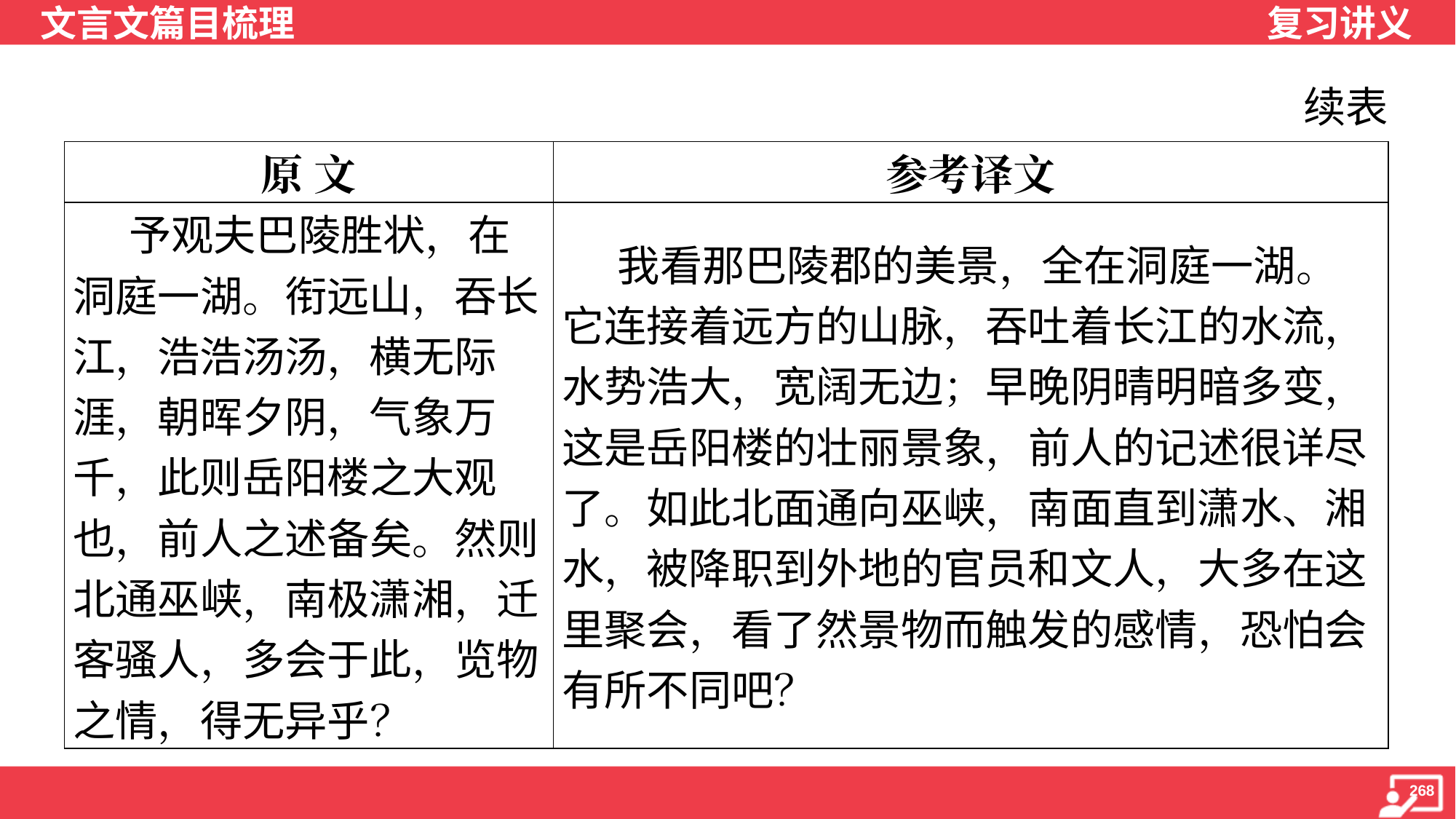

续表
| 原 文 | 参考译文 |
| --- | --- |
| 予观夫巴陵胜状，在 洞庭一湖。衔远山，吞长 江，浩浩汤汤，横无际 涯，朝晖夕阴，气象万 千，此则岳阳楼之大观 也，前人之述备矣。然则 北通巫峡，南极潇湘，迁 客骚人，多会于此，览物 之情，得无异乎？ | 我看那巴陵郡的美景，全在洞庭一湖。 它连接着远方的山脉，吞吐着长江的水流， 水势浩大，宽阔无边；早晚阴晴明暗多变， 这是岳阳楼的壮丽景象，前人的记述很详尽 了。如此北面通向巫峡，南面直到潇水、湘 水，被降职到外地的官员和文人，大多在这 里聚会，看了然景物而触发的感情，恐怕会 有所不同吧？ |